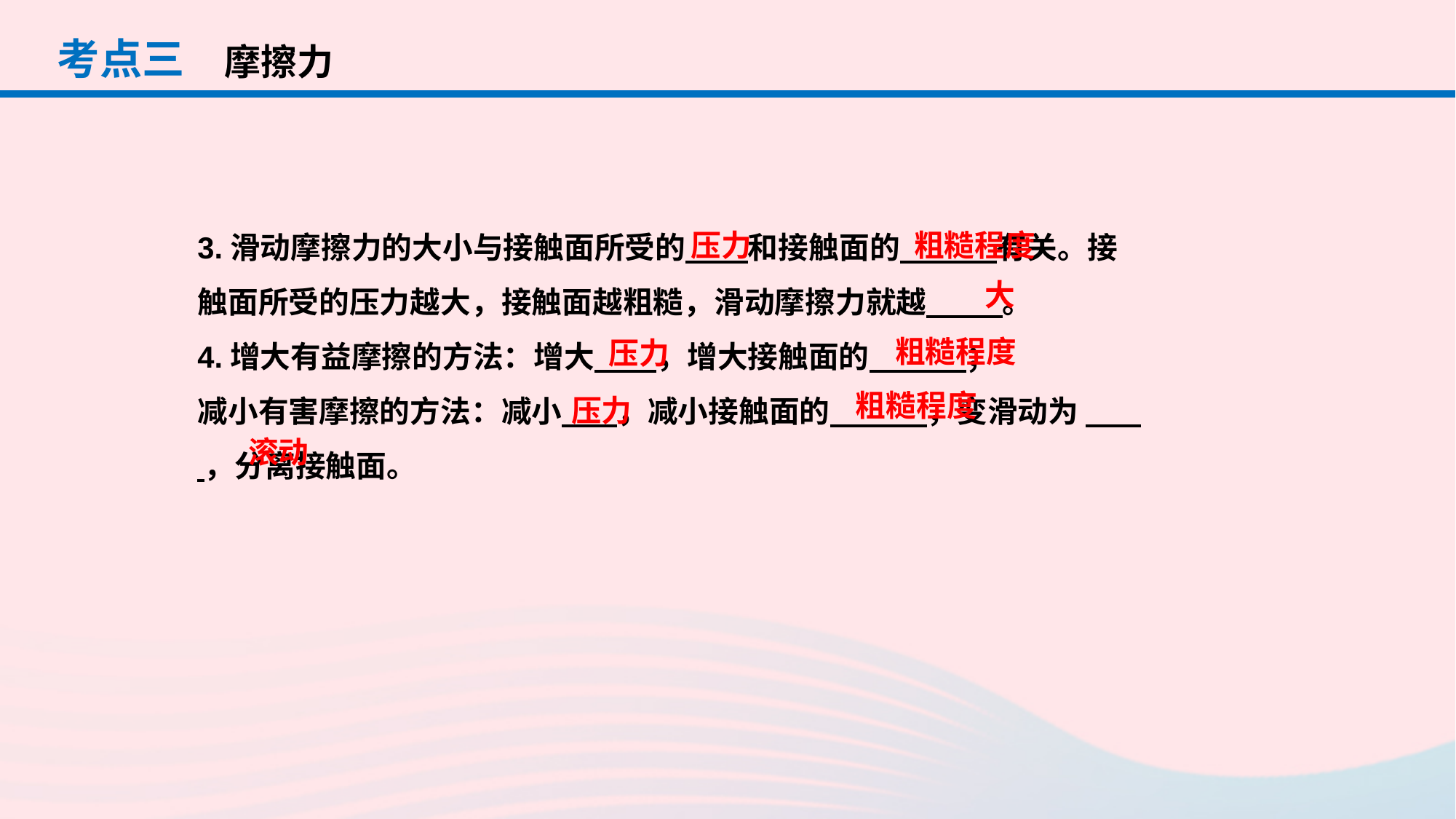

考点三
摩擦力
压力
粗糙程度
3.滑动摩擦力的大小与接触面所受的         和接触面的              有关。接触面所受的压力越大，接触面越粗糙，滑动摩擦力就越           。
4.增大有益摩擦的方法：增大         ，增大接触面的              ；
减小有害摩擦的方法：减小        ，减小接触面的              ，变滑动为           ，分离接触面。
大
粗糙程度
压力
粗糙程度
压力
滚动